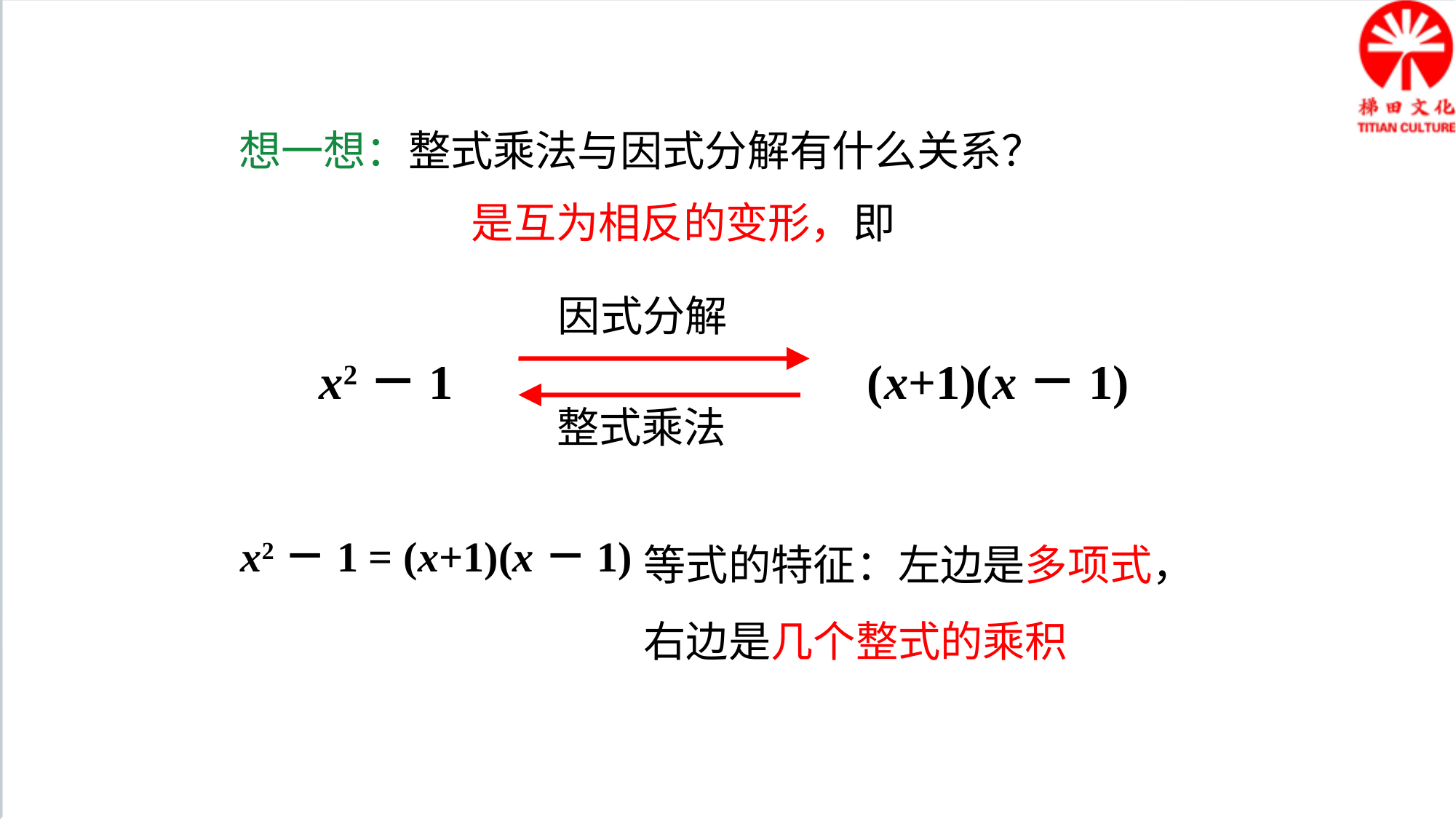

想一想：整式乘法与因式分解有什么关系？
是互为相反的变形，即
因式分解
x2－1                                  (x+1)(x－1)

整式乘法
等式的特征：左边是多项式，右边是几个整式的乘积
x2－1 = (x+1)(x－1)